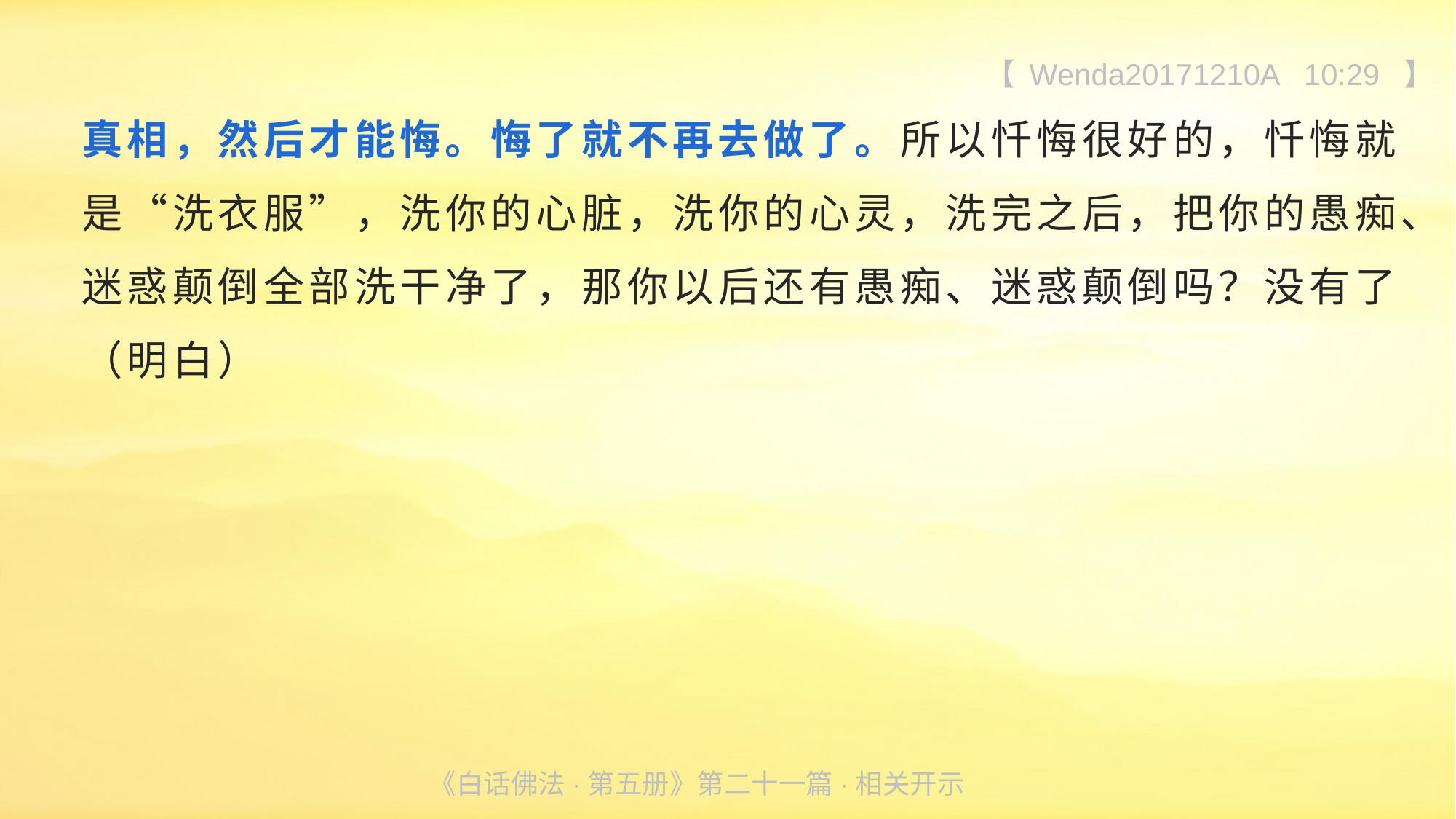

【 Wenda20171210A   10:29  】
真相，然后才能悔。悔了就不再去做了。所以忏悔很好的，忏悔就是“洗衣服”，洗你的心脏，洗你的心灵，洗完之后，把你的愚痴、迷惑颠倒全部洗干净了，那你以后还有愚痴、迷惑颠倒吗？没有了（明白）

《白话佛法·第五册》第二十一篇·相关开示